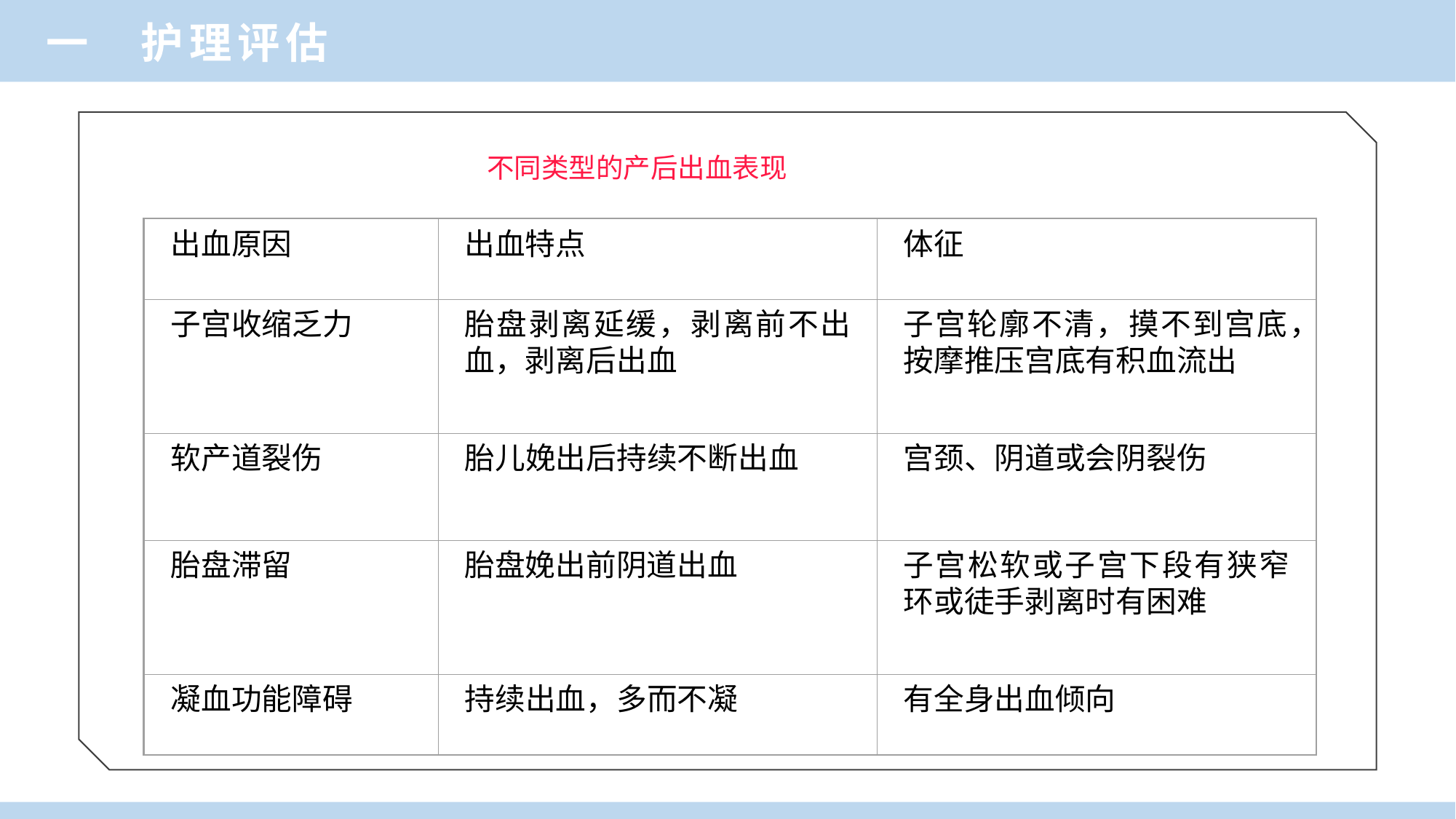

一   护理评估

不同类型的产后出血表现

出血原因

出血特点

体征

子宫收缩乏力

胎盘剥离延缓，剥离前不出血，剥离后出血

子宫轮廓不清，摸不到宫底，按摩推压宫底有积血流出

软产道裂伤

胎儿娩出后持续不断出血

宫颈、阴道或会阴裂伤

胎盘滞留

胎盘娩出前阴道出血

子宫松软或子宫下段有狭窄环或徒手剥离时有困难

凝血功能障碍

持续出血，多而不凝

有全身出血倾向